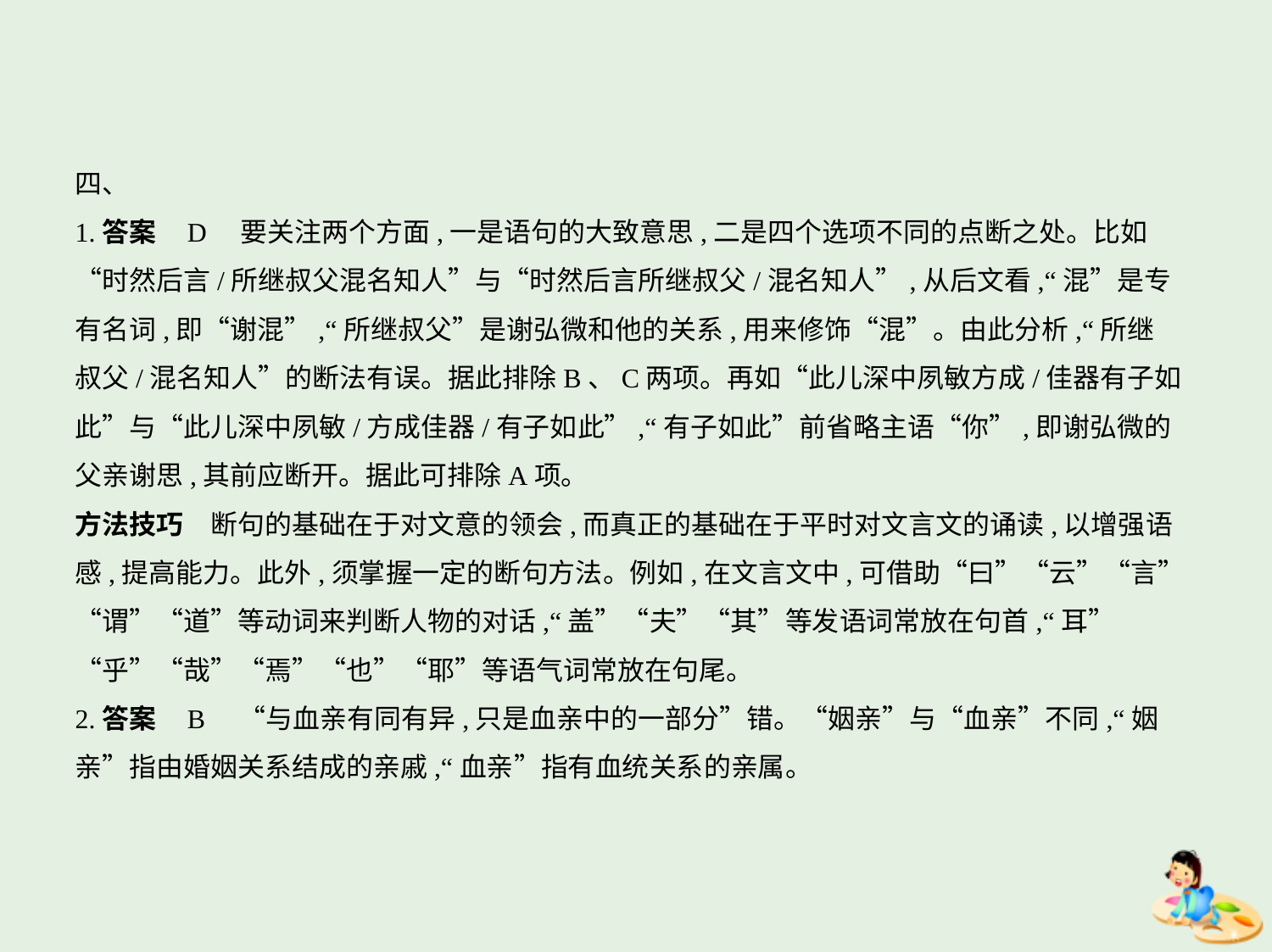

四、
1.答案    D　要关注两个方面,一是语句的大致意思,二是四个选项不同的点断之处。比如
“时然后言/所继叔父混名知人”与“时然后言所继叔父/混名知人”,从后文看,“混”是专
有名词,即“谢混”,“所继叔父”是谢弘微和他的关系,用来修饰“混”。由此分析,“所继
叔父/混名知人”的断法有误。据此排除B、C两项。再如“此儿深中夙敏方成/佳器有子如
此”与“此儿深中夙敏/方成佳器/有子如此”,“有子如此”前省略主语“你”,即谢弘微的
父亲谢思,其前应断开。据此可排除A项。
方法技巧　断句的基础在于对文意的领会,而真正的基础在于平时对文言文的诵读,以增强语
感,提高能力。此外,须掌握一定的断句方法。例如,在文言文中,可借助“曰”“云”“言”
“谓”“道”等动词来判断人物的对话,“盖”“夫”“其”等发语词常放在句首,“耳”
“乎”“哉”“焉”“也”“耶”等语气词常放在句尾。
2.答案    B　“与血亲有同有异,只是血亲中的一部分”错。“姻亲”与“血亲”不同,“姻
亲”指由婚姻关系结成的亲戚,“血亲”指有血统关系的亲属。